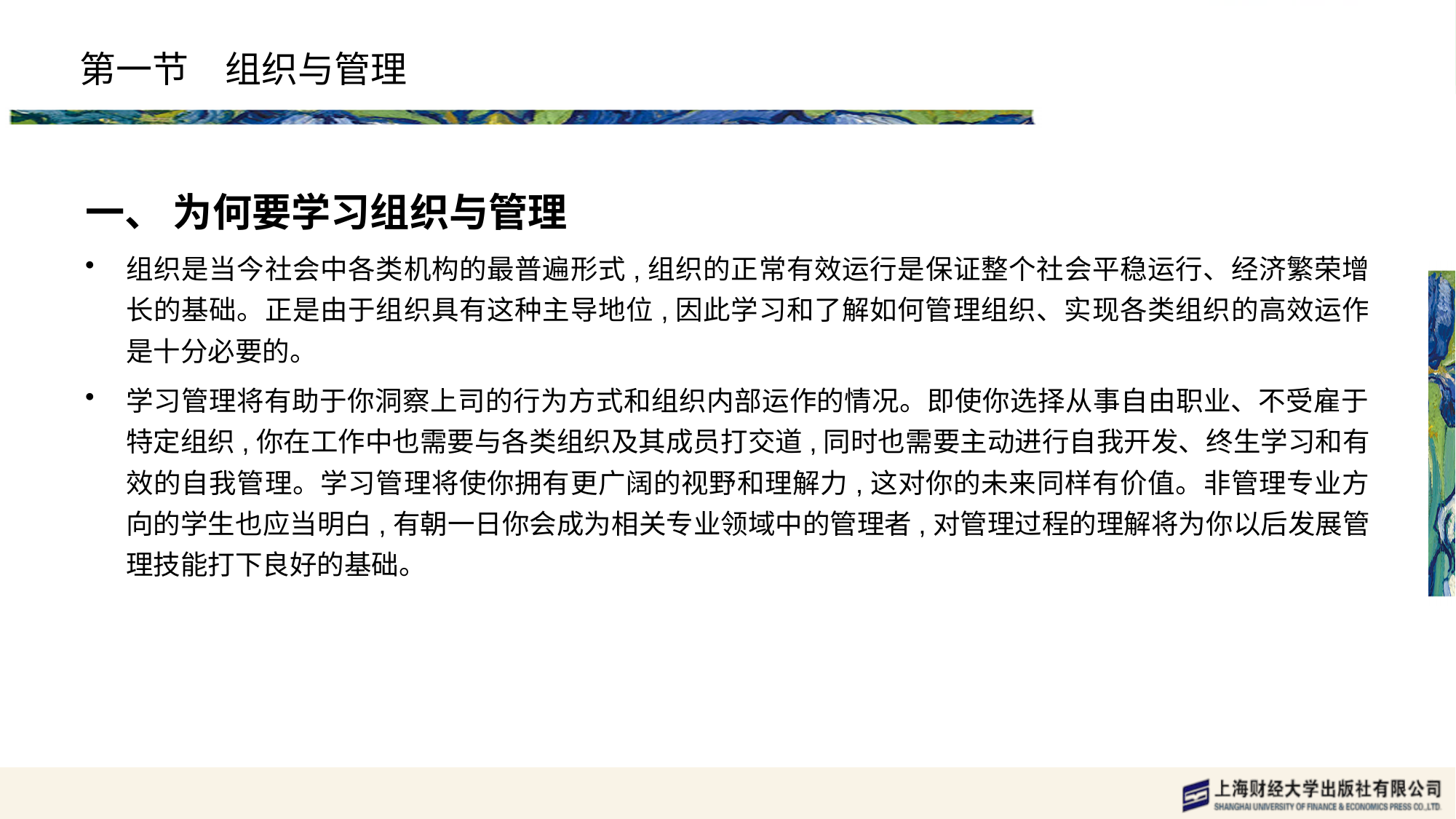

# 第一节　组织与管理
一、 为何要学习组织与管理
组织是当今社会中各类机构的最普遍形式,组织的正常有效运行是保证整个社会平稳运行、经济繁荣增长的基础。正是由于组织具有这种主导地位,因此学习和了解如何管理组织、实现各类组织的高效运作是十分必要的。
学习管理将有助于你洞察上司的行为方式和组织内部运作的情况。即使你选择从事自由职业、不受雇于特定组织,你在工作中也需要与各类组织及其成员打交道,同时也需要主动进行自我开发、终生学习和有效的自我管理。学习管理将使你拥有更广阔的视野和理解力,这对你的未来同样有价值。非管理专业方向的学生也应当明白,有朝一日你会成为相关专业领域中的管理者,对管理过程的理解将为你以后发展管理技能打下良好的基础。